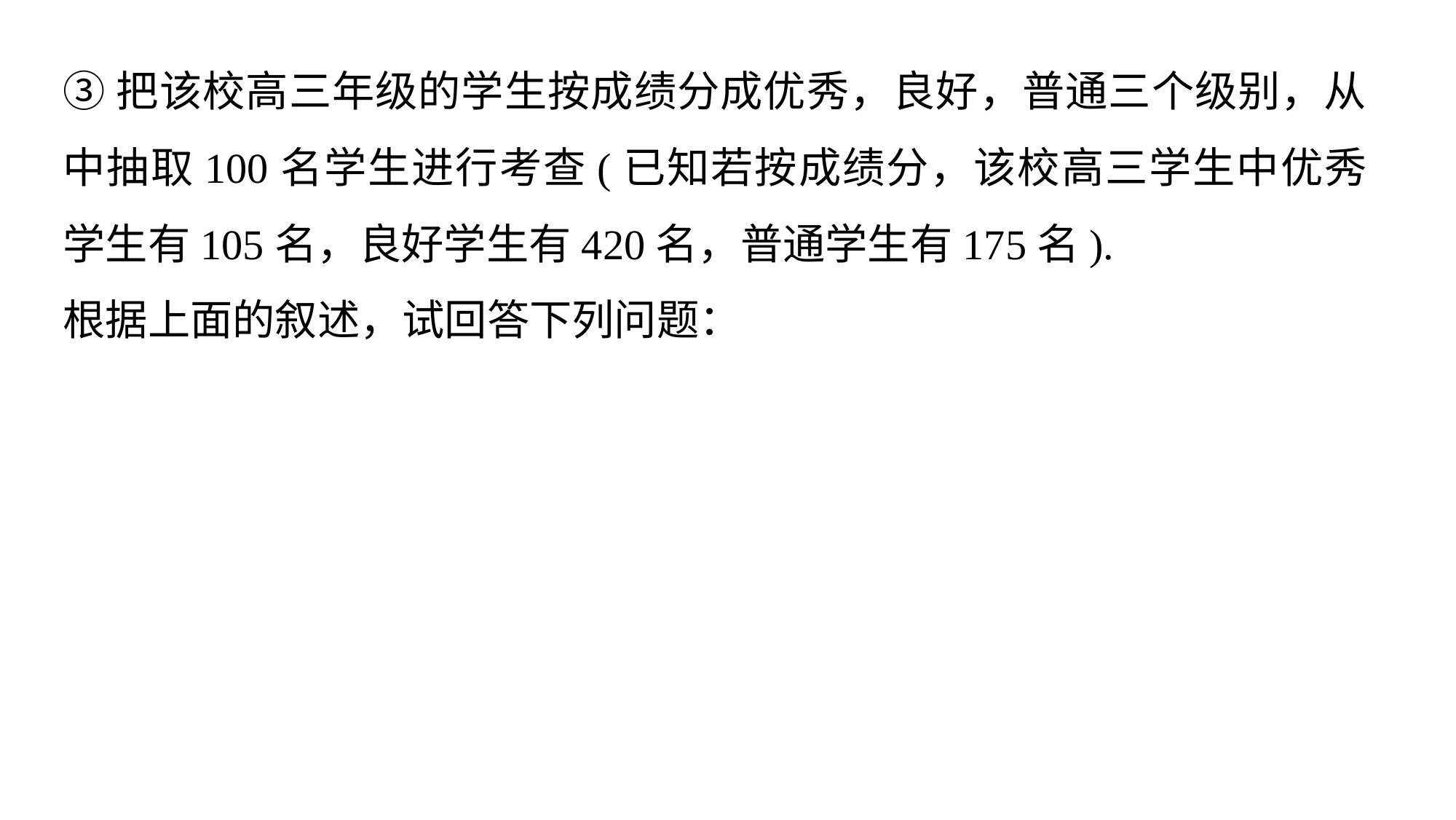

③把该校高三年级的学生按成绩分成优秀，良好，普通三个级别，从中抽取100名学生进行考查(已知若按成绩分，该校高三学生中优秀学生有105名，良好学生有420名，普通学生有175名).
根据上面的叙述，试回答下列问题：